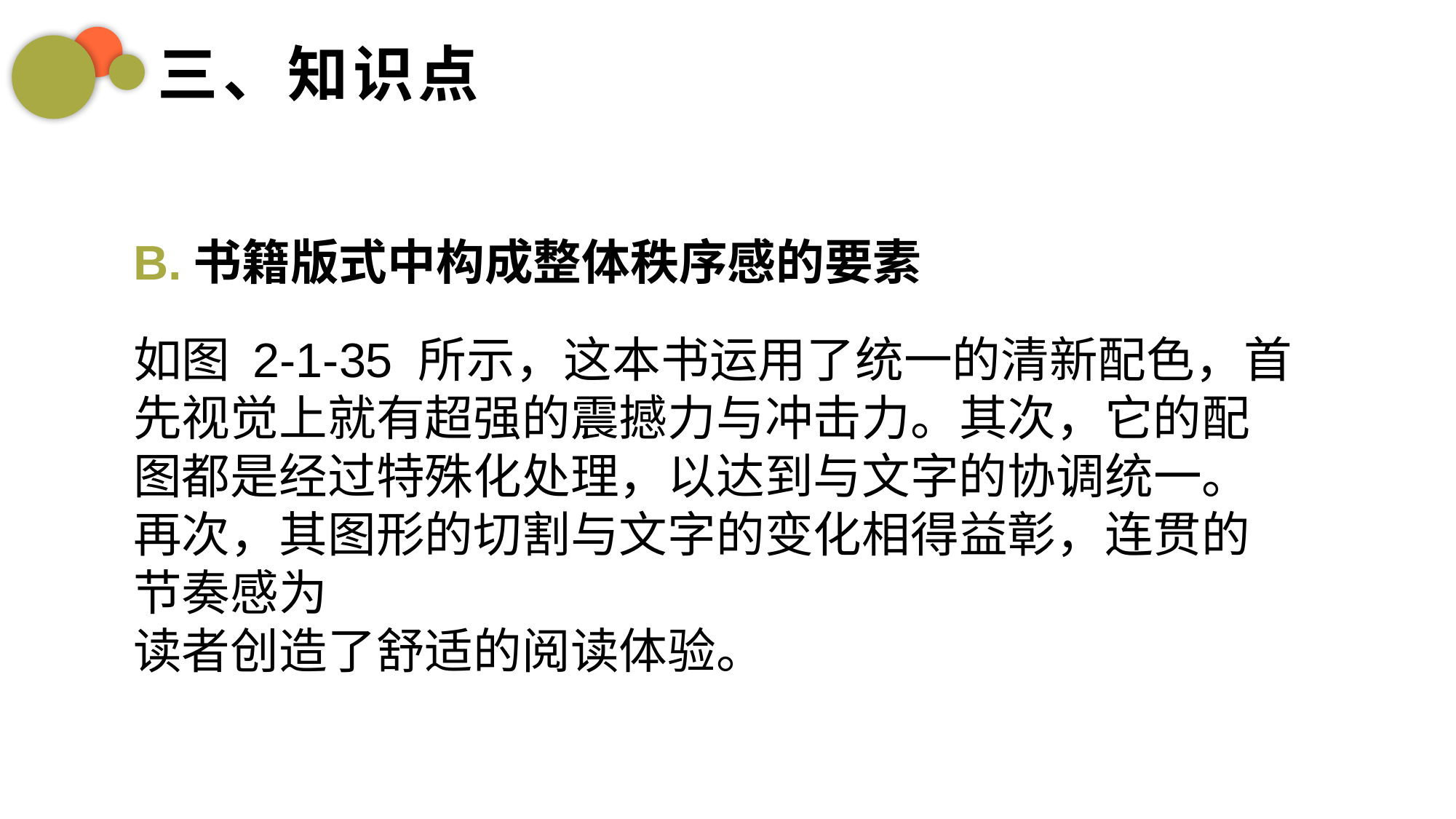

三、知识点
B.书籍版式中构成整体秩序感的要素
如图 2-1-35 所示，这本书运用了统一的清新配色，首先视觉上就有超强的震撼力与冲击力。其次，它的配图都是经过特殊化处理，以达到与文字的协调统一。再次，其图形的切割与文字的变化相得益彰，连贯的节奏感为
读者创造了舒适的阅读体验。